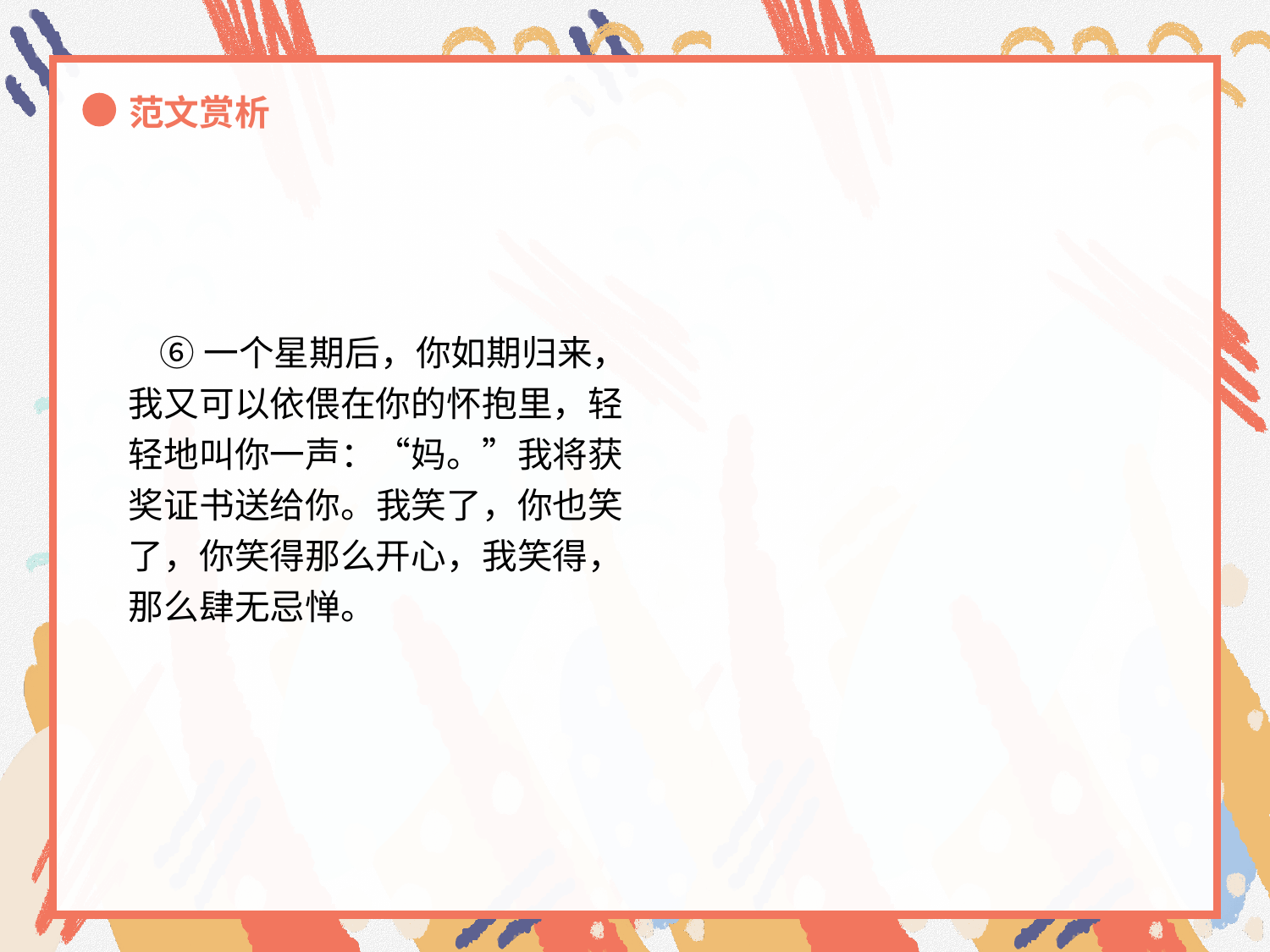

范文赏析

    ⑥一个星期后，你如期归来，
我又可以依偎在你的怀抱里，轻
轻地叫你一声：“妈。”我将获
奖证书送给你。我笑了，你也笑
了，你笑得那么开心，我笑得，
那么肆无忌惮。